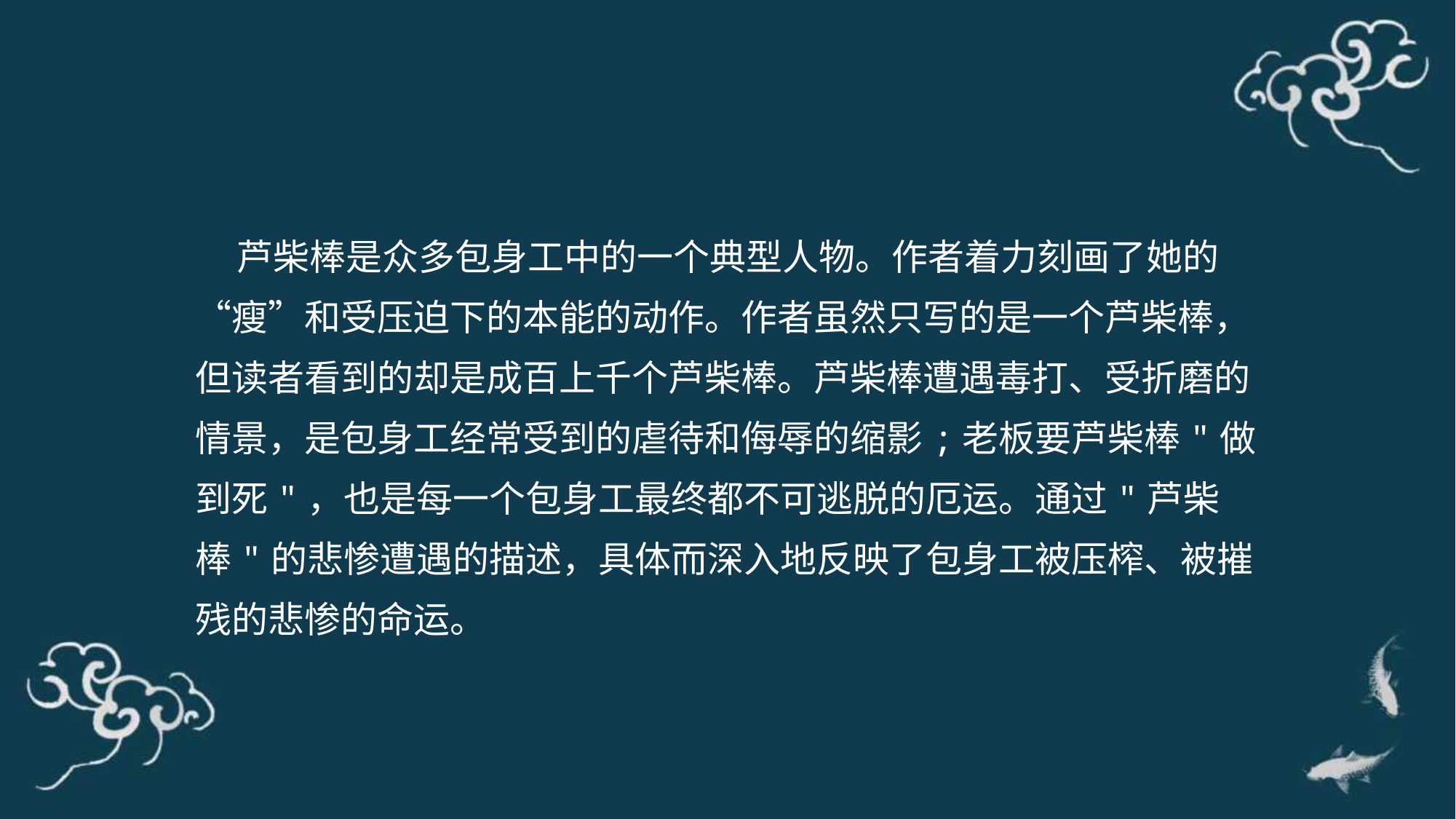

芦柴棒是众多包身工中的一个典型人物。作者着力刻画了她的“瘦”和受压迫下的本能的动作。作者虽然只写的是一个芦柴棒，但读者看到的却是成百上千个芦柴棒。芦柴棒遭遇毒打、受折磨的情景，是包身工经常受到的虐待和侮辱的缩影;老板要芦柴棒"做到死"，也是每一个包身工最终都不可逃脱的厄运。通过"芦柴棒"的悲惨遭遇的描述，具体而深入地反映了包身工被压榨、被摧残的悲惨的命运。